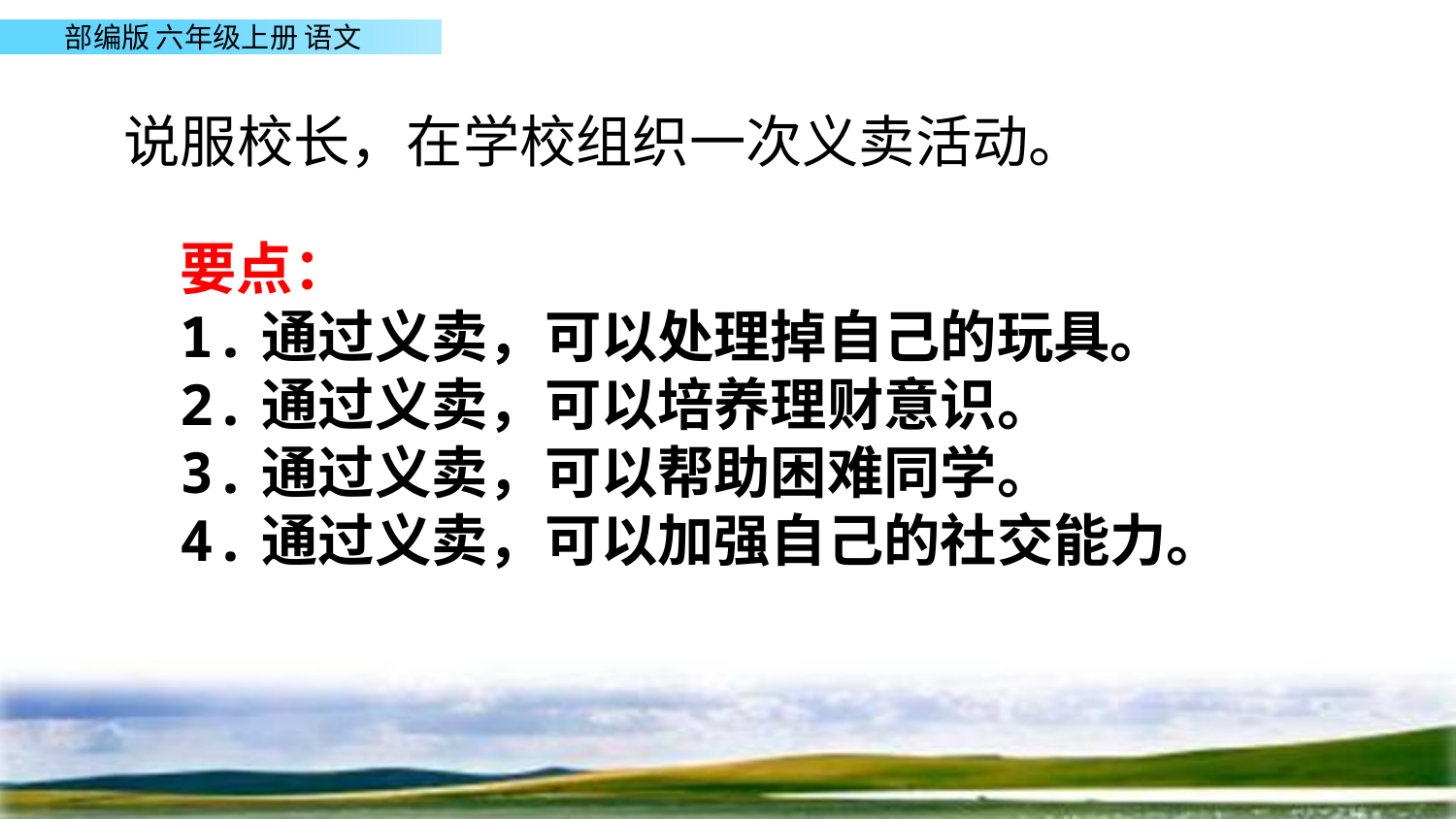

说服校长，在学校组织一次义卖活动。
要点：
1.通过义卖，可以处理掉自己的玩具。
2.通过义卖，可以培养理财意识。
3.通过义卖，可以帮助困难同学。
4.通过义卖，可以加强自己的社交能力。